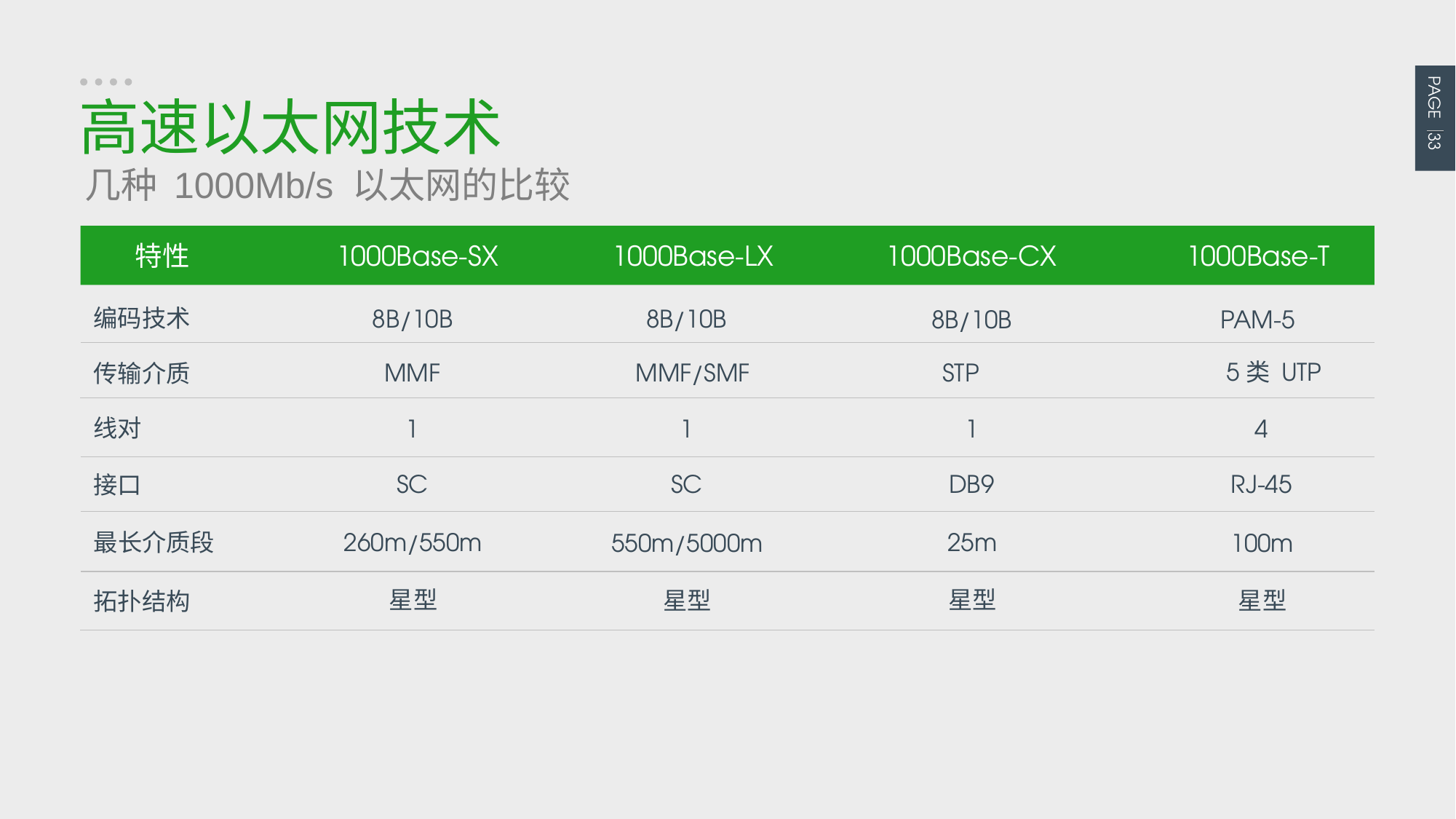

PAGE   33
高速以太网技术
几种 1000Mb/s 以太网的比较

特性
1000Base-SX
1000Base-LX
1000Base-CX
1000Base-T
编码技术
8B/10B
8B/10B
PAM-5
8B/10B
5类 UTP
MMF
MMF/SMF
STP
传输介质
线对
1
1
4
1
DB9
SC
SC
RJ-45
接口
25m
最长介质段
260m/550m
100m
550m/5000m
星型
星型
星型
星型
拓扑结构